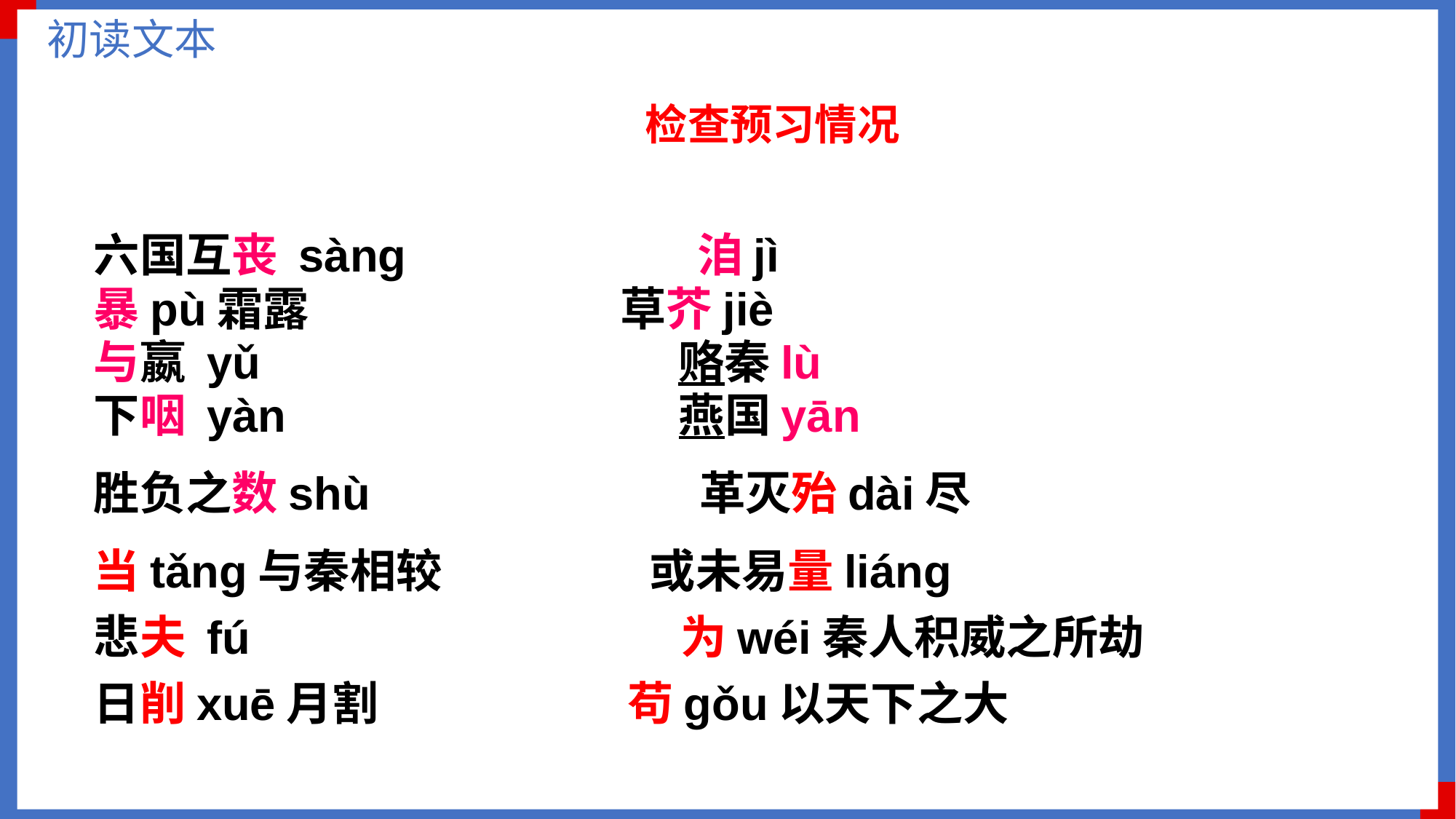

初读文本
检查预习情况

六国互丧 sàng                      洎jì
暴pù霜露                              草芥jiè
与嬴 yǔ                                赂秦lù
下咽 yàn                              燕国yān
胜负之数shù                         革灭殆dài尽
当tǎng与秦相较                    或未易量liáng                     悲夫 fú                                 为wéi秦人积威之所劫         日削xuē月割                        苟gǒu以天下之大